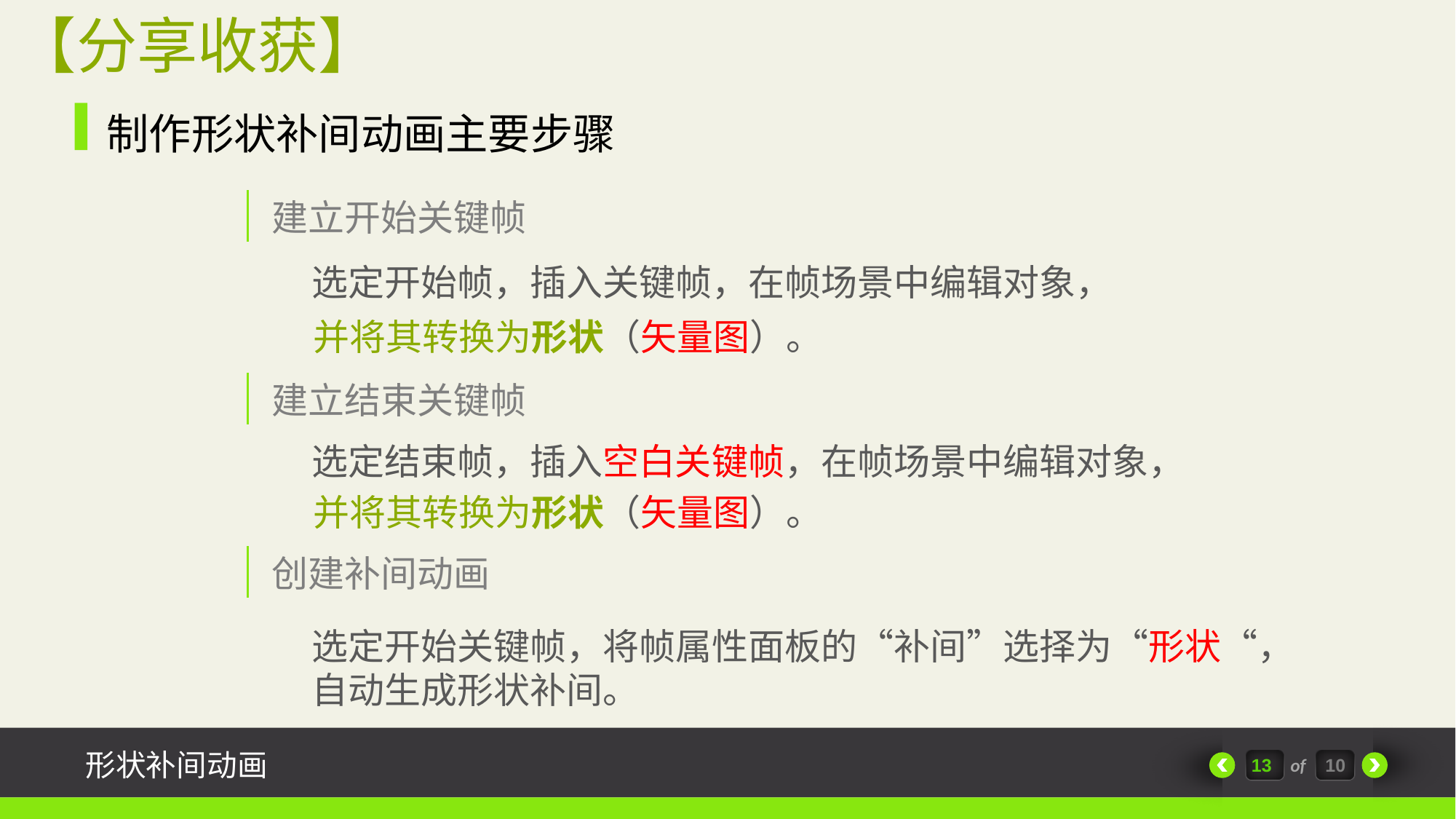

【分享收获】
制作形状补间动画主要步骤

建立开始关键帧
选定开始帧，插入关键帧，在帧场景中编辑对象，
并将其转换为形状（矢量图）。
建立结束关键帧
选定结束帧，插入空白关键帧，在帧场景中编辑对象，
并将其转换为形状（矢量图）。
创建补间动画
选定开始关键帧，将帧属性面板的“补间”选择为“形状“，自动生成形状补间。